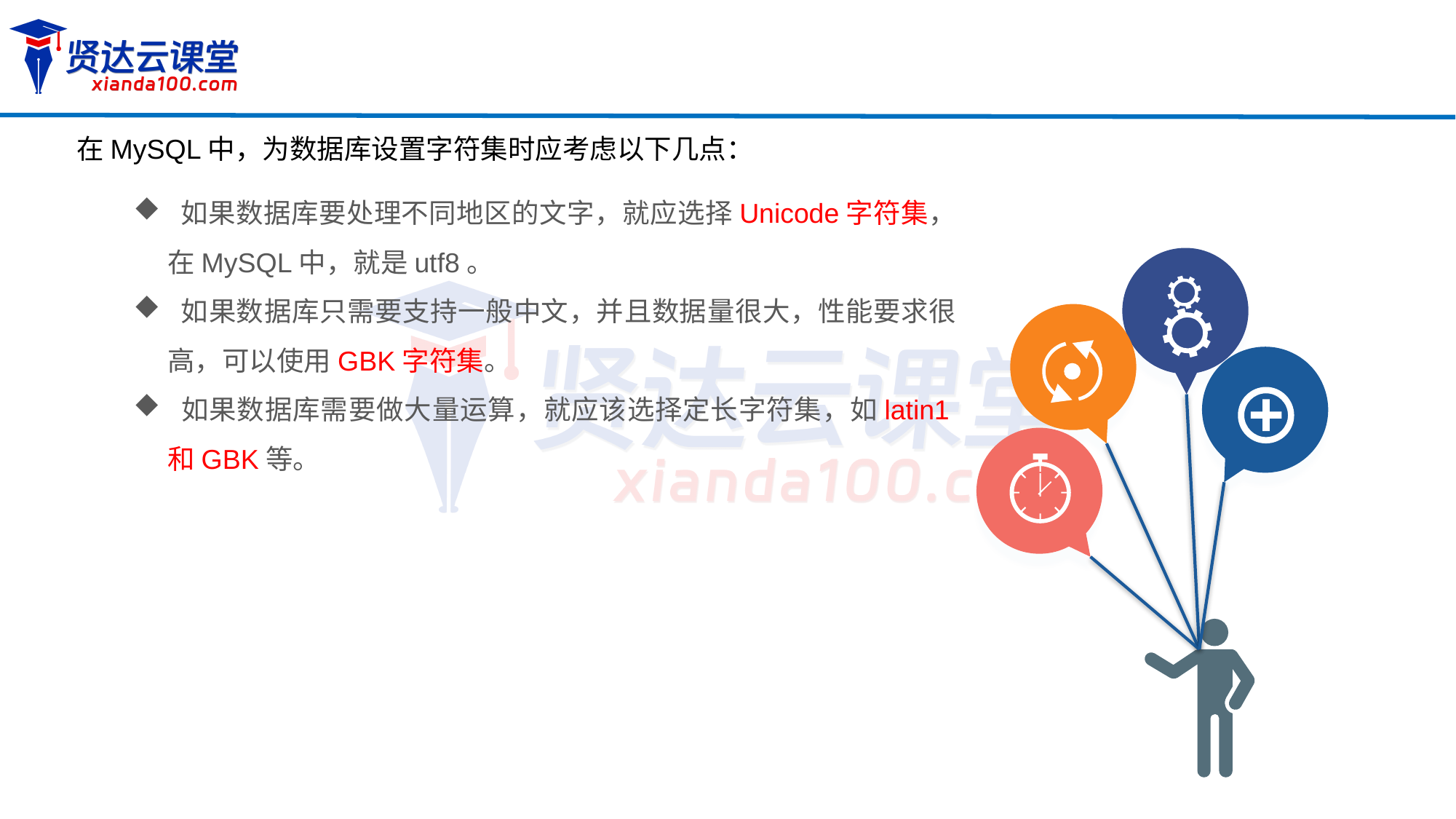

在MySQL中，为数据库设置字符集时应考虑以下几点：
 如果数据库要处理不同地区的文字，就应选择Unicode字符集，在MySQL中，就是utf8。
 如果数据库只需要支持一般中文，并且数据量很大，性能要求很高，可以使用GBK字符集。
 如果数据库需要做大量运算，就应该选择定长字符集，如latin1和GBK等。